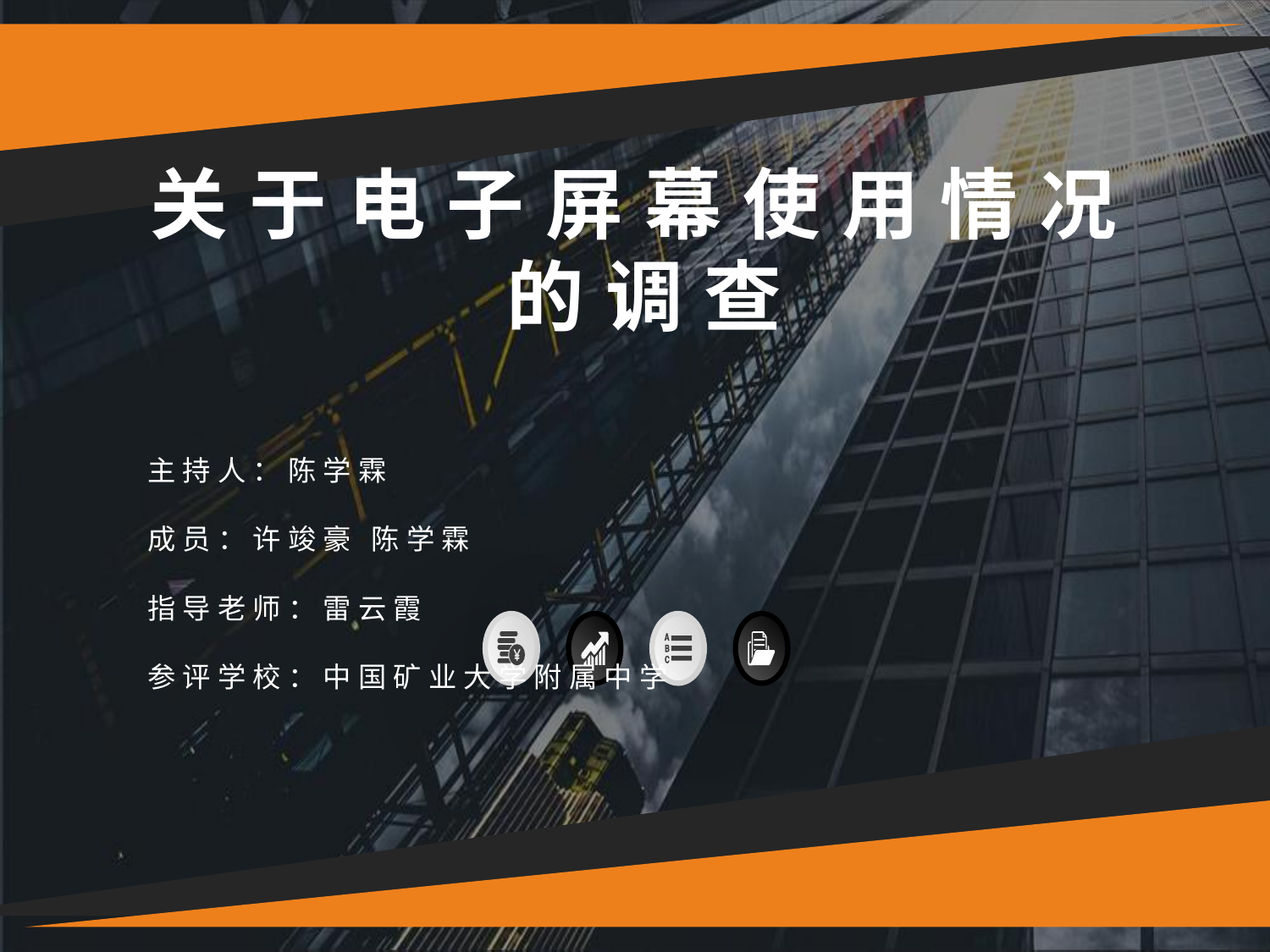

# 关于电子屏幕使用情况的调查
主持人：陈学霖
成员：许竣豪 陈学霖
指导老师：雷云霞
参评学校：中国矿业大学附属中学